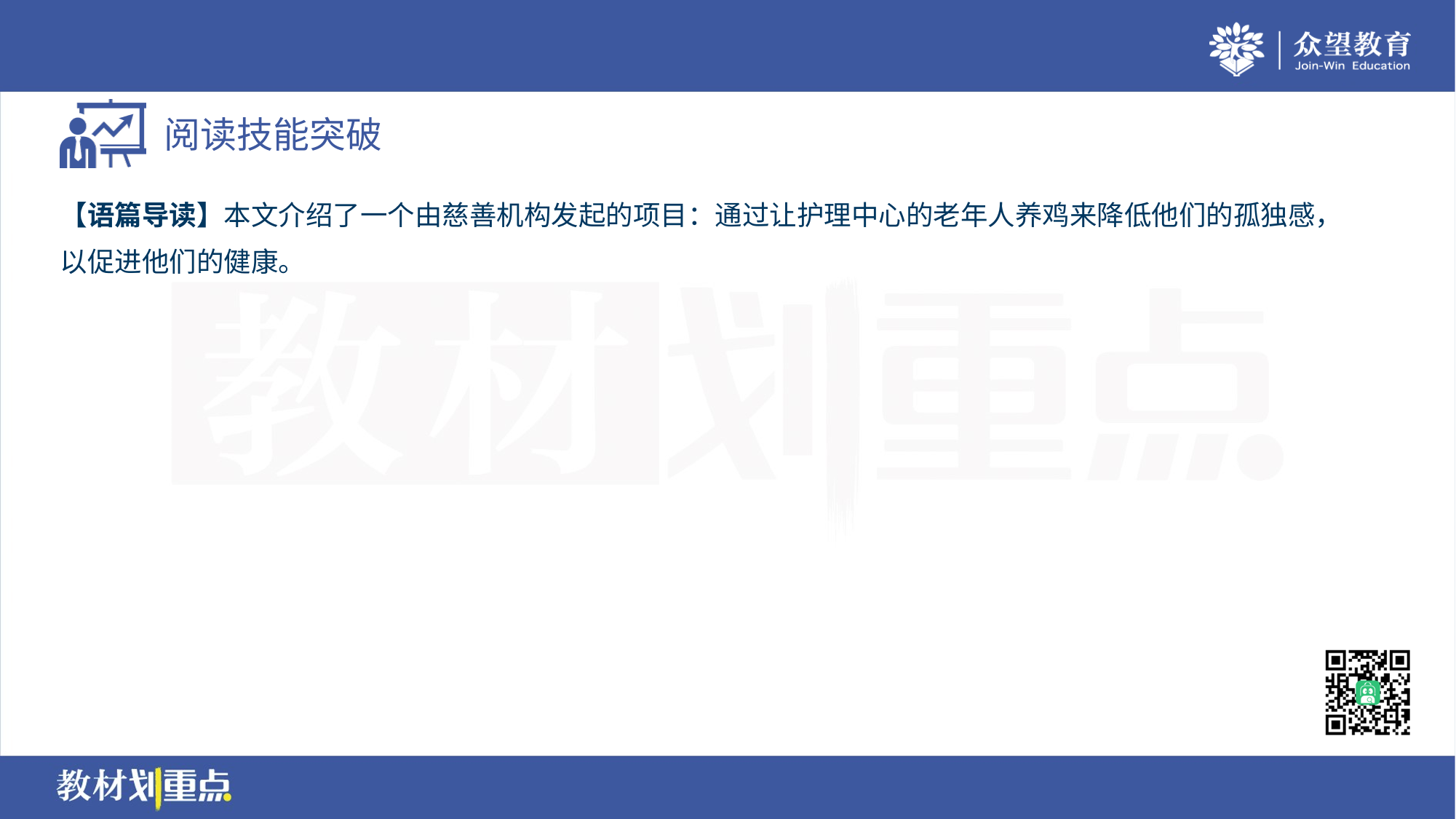

【语篇导读】本文介绍了一个由慈善机构发起的项目：通过让护理中心的老年人养鸡来降低他们的孤独感，
以促进他们的健康。